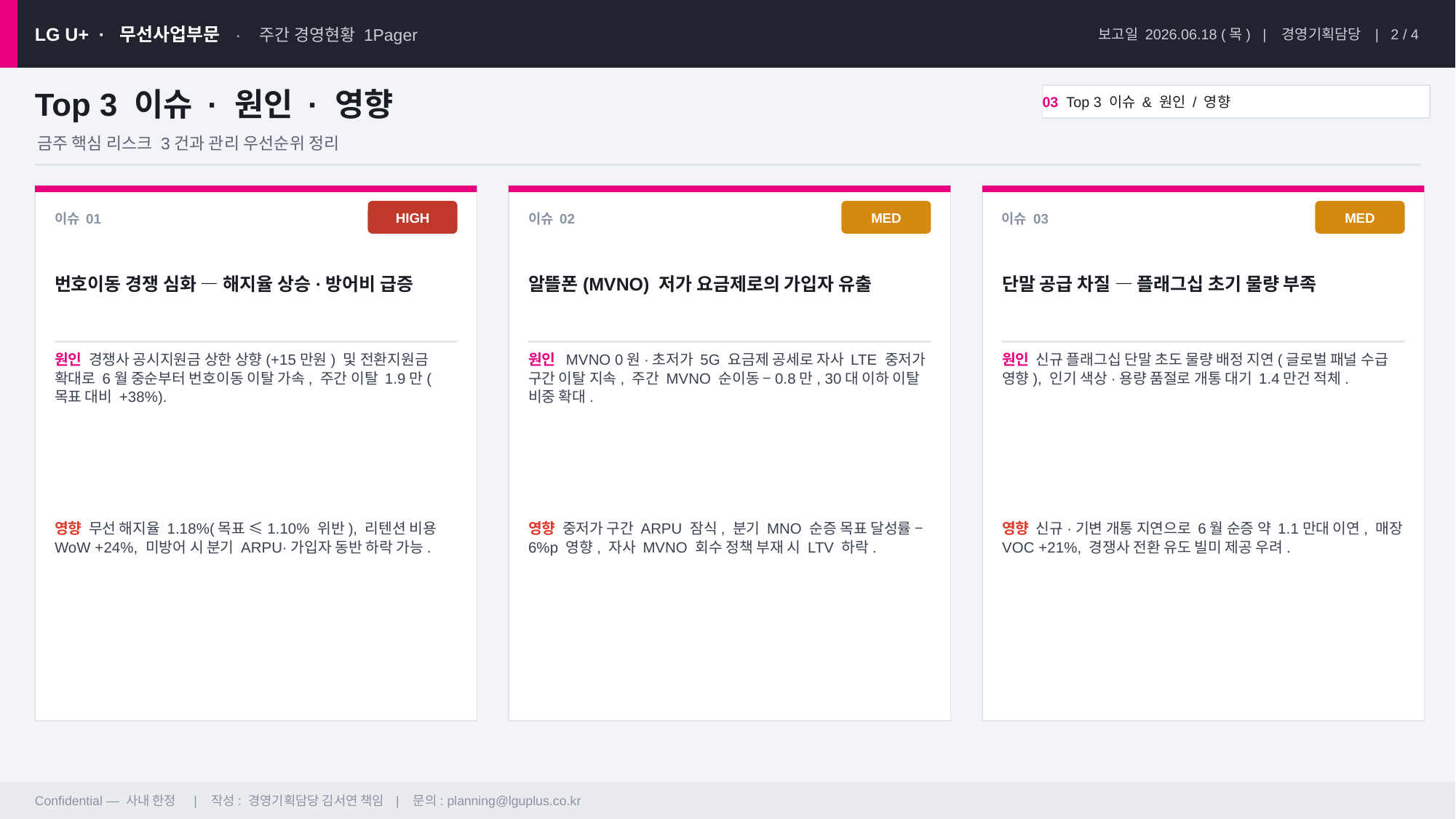

LG U+  ·  무선사업부문   ·   주간 경영현황 1Pager
보고일 2026.06.18 (목)   |   경영기획담당   |   2 / 4
Top 3 이슈 · 원인 · 영향
03  Top 3 이슈 & 원인 / 영향
금주 핵심 리스크 3건과 관리 우선순위 정리

HIGH

MED

MED
이슈 01
이슈 02
이슈 03
번호이동 경쟁 심화 — 해지율 상승·방어비 급증
알뜰폰(MVNO) 저가 요금제로의 가입자 유출
단말 공급 차질 — 플래그십 초기 물량 부족

원인  경쟁사 공시지원금 상한 상향(+15만원) 및 전환지원금 확대로 6월 중순부터 번호이동 이탈 가속, 주간 이탈 1.9만(목표 대비 +38%).
원인  MVNO 0원·초저가 5G 요금제 공세로 자사 LTE 중저가 구간 이탈 지속, 주간 MVNO 순이동 −0.8만, 30대 이하 이탈 비중 확대.
원인  신규 플래그십 단말 초도 물량 배정 지연(글로벌 패널 수급 영향), 인기 색상·용량 품절로 개통 대기 1.4만건 적체.
영향  무선 해지율 1.18%(목표 ≤1.10% 위반), 리텐션 비용 WoW +24%, 미방어 시 분기 ARPU·가입자 동반 하락 가능.
영향  중저가 구간 ARPU 잠식, 분기 MNO 순증 목표 달성률 −6%p 영향, 자사 MVNO 회수 정책 부재 시 LTV 하락.
영향  신규·기변 개통 지연으로 6월 순증 약 1.1만대 이연, 매장 VOC +21%, 경쟁사 전환 유도 빌미 제공 우려.

Confidential — 사내 한정     |   작성: 경영기획담당 김서연 책임   |   문의: planning@lguplus.co.kr